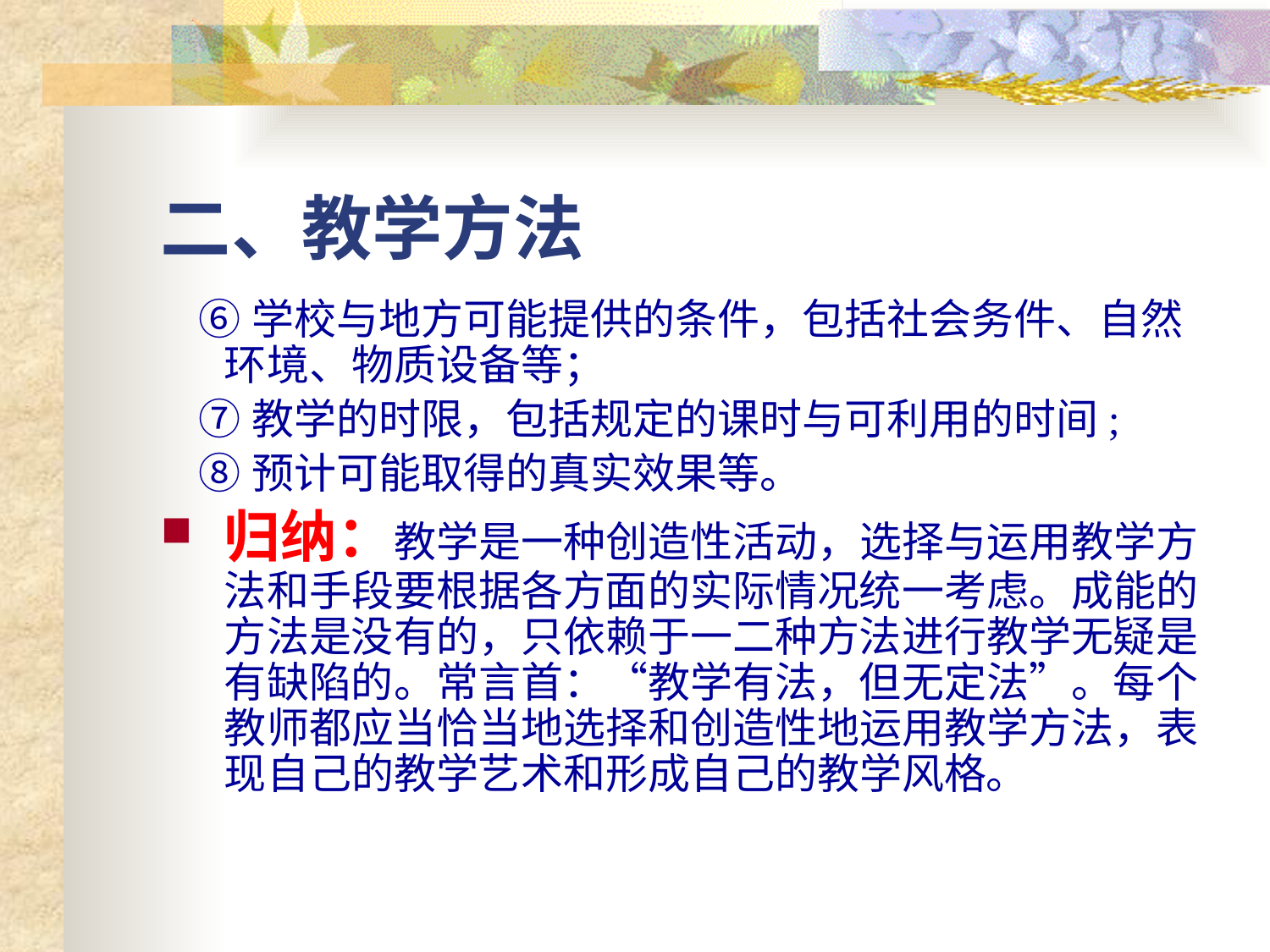

# 二、教学方法
    ⑥学校与地方可能提供的条件，包括社会务件、自然环境、物质设备等；
    ⑦教学的时限，包括规定的课时与可利用的时间;
    ⑧预计可能取得的真实效果等。
归纳：教学是一种创造性活动，选择与运用教学方法和手段要根据各方面的实际情况统一考虑。成能的方法是没有的，只依赖于一二种方法进行教学无疑是有缺陷的。常言首：“教学有法，但无定法”。每个教师都应当恰当地选择和创造性地运用教学方法，表现自己的教学艺术和形成自己的教学风格。